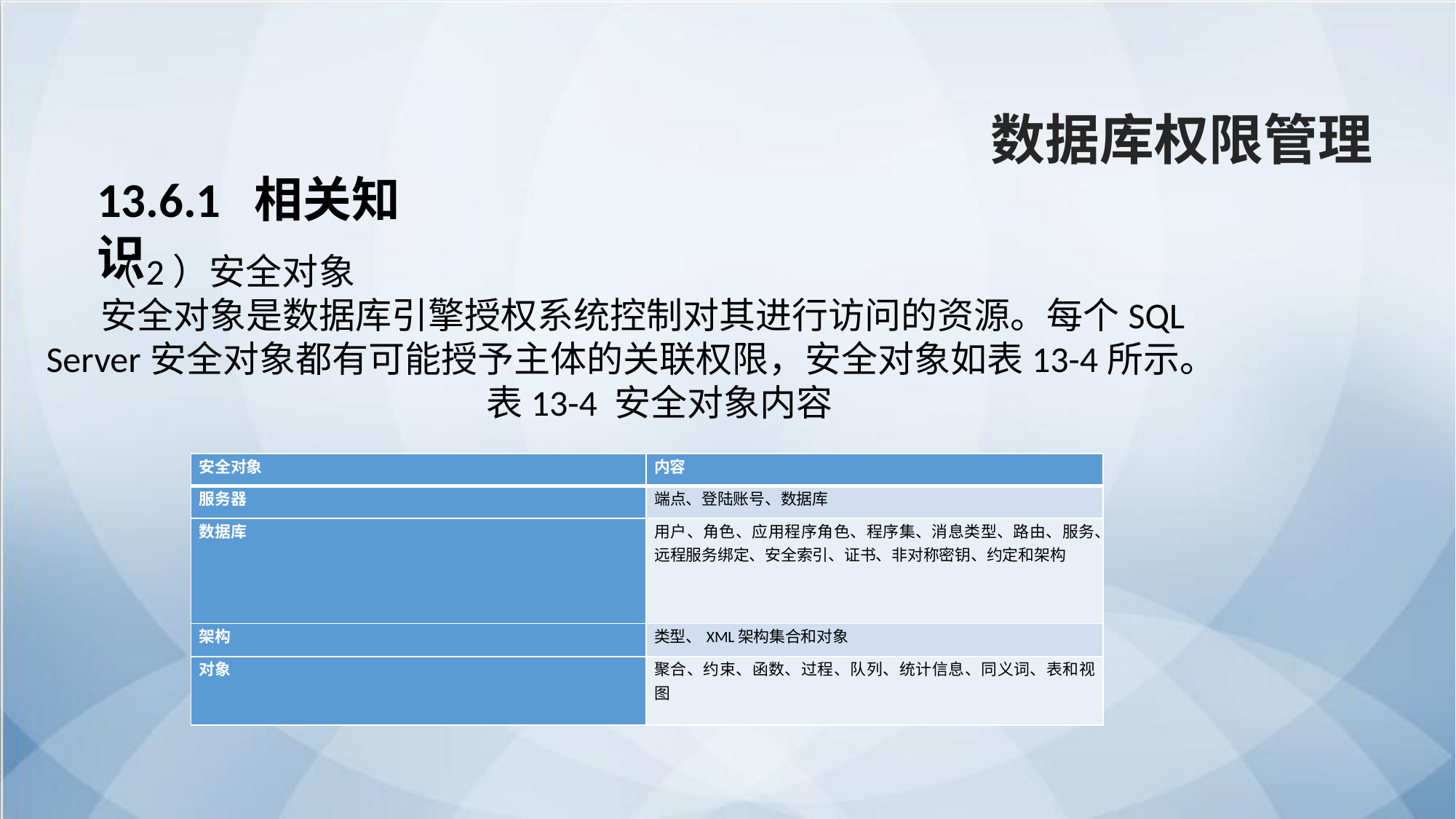

数据库权限管理
13.6.1  相关知识

（2）安全对象
安全对象是数据库引擎授权系统控制对其进行访问的资源。每个SQL Server安全对象都有可能授予主体的关联权限，安全对象如表13-4所示。
                                              表13-4 安全对象内容
| 安全对象 | 内容 |
| --- | --- |
| 服务器 | 端点、登陆账号、数据库 |
| 数据库 | 用户、角色、应用程序角色、程序集、消息类型、路由、服务、远程服务绑定、安全索引、证书、非对称密钥、约定和架构 |
| 架构 | 类型、XML架构集合和对象 |
| 对象 | 聚合、约束、函数、过程、队列、统计信息、同义词、表和视图 |